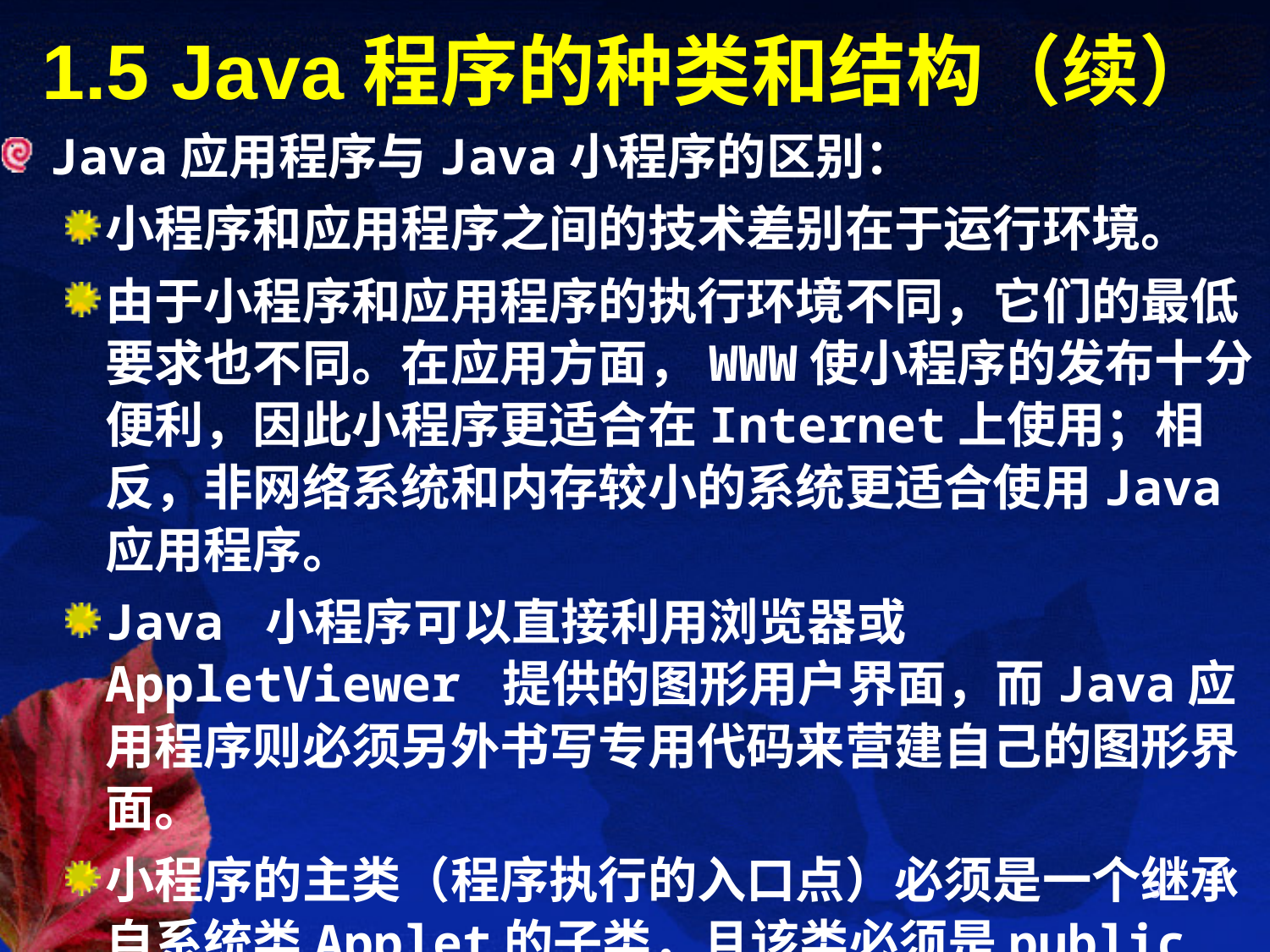

# 1.5 Java程序的种类和结构（续）
Java应用程序与Java小程序的区别：
小程序和应用程序之间的技术差别在于运行环境。
由于小程序和应用程序的执行环境不同，它们的最低要求也不同。在应用方面，WWW使小程序的发布十分便利，因此小程序更适合在Internet上使用；相反，非网络系统和内存较小的系统更适合使用Java应用程序。
Java 小程序可以直接利用浏览器或AppletViewer 提供的图形用户界面，而Java应用程序则必须另外书写专用代码来营建自己的图形界面。
小程序的主类（程序执行的入口点）必须是一个继承自系统类Applet的子类，且该类必须是public类。
9